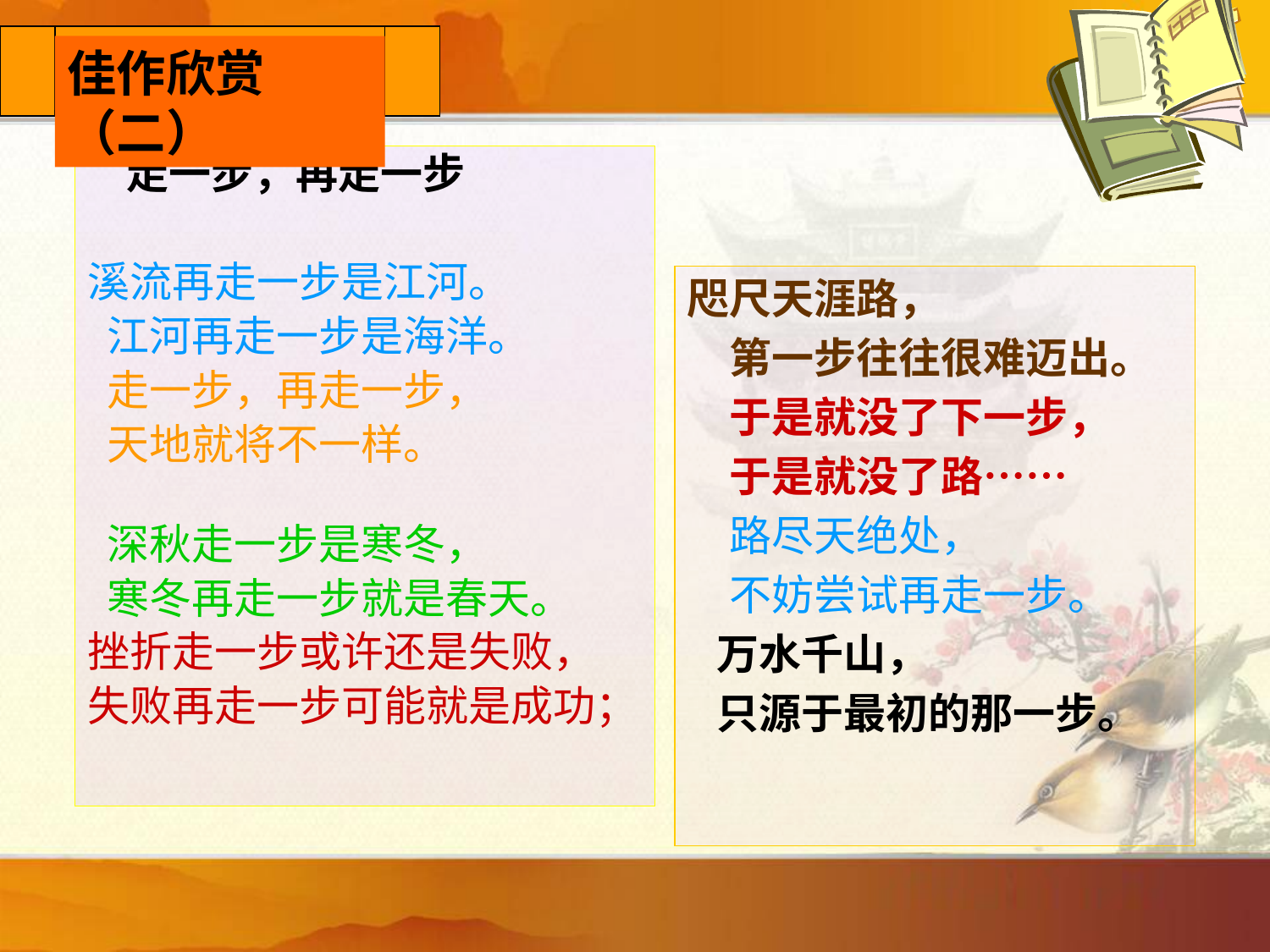

预习检查
 　小故事
佳作欣赏（二）
   走一步，再走一步

溪流再走一步是江河。
 江河再走一步是海洋。
 走一步，再走一步，
 天地就将不一样。
 深秋走一步是寒冬，
 寒冬再走一步就是春天。
挫折走一步或许还是失败，
失败再走一步可能就是成功；
咫尺天涯路，
　第一步往往很难迈出。
　于是就没了下一步，
　于是就没了路……
　路尽天绝处，
　不妨尝试再走一步。
  万水千山，
  只源于最初的那一步。